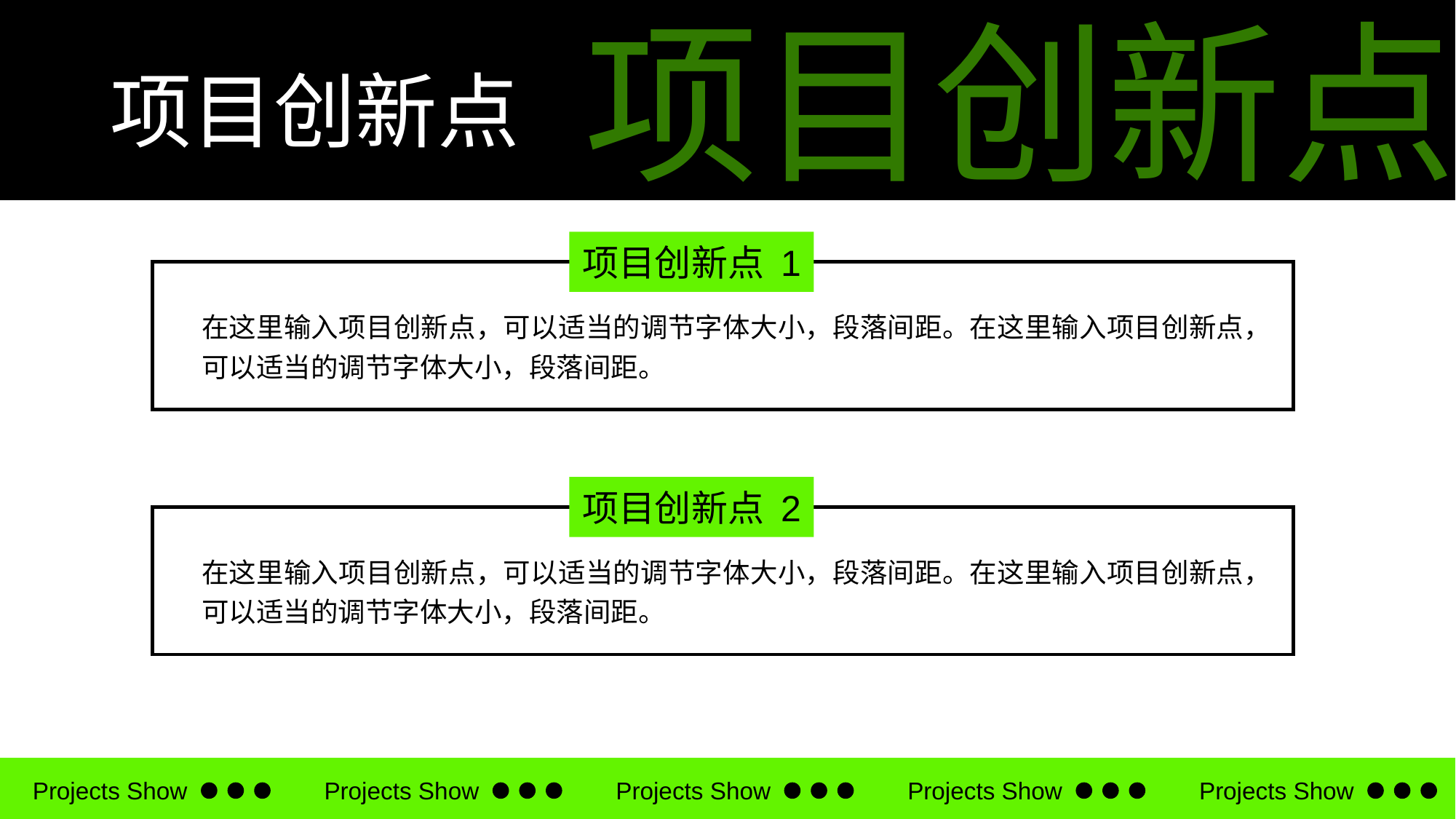

项目创新点
项目创新点
项目创新点 1

在这里输入项目创新点，可以适当的调节字体大小，段落间距。在这里输入项目创新点，可以适当的调节字体大小，段落间距。
项目创新点 2

在这里输入项目创新点，可以适当的调节字体大小，段落间距。在这里输入项目创新点，可以适当的调节字体大小，段落间距。